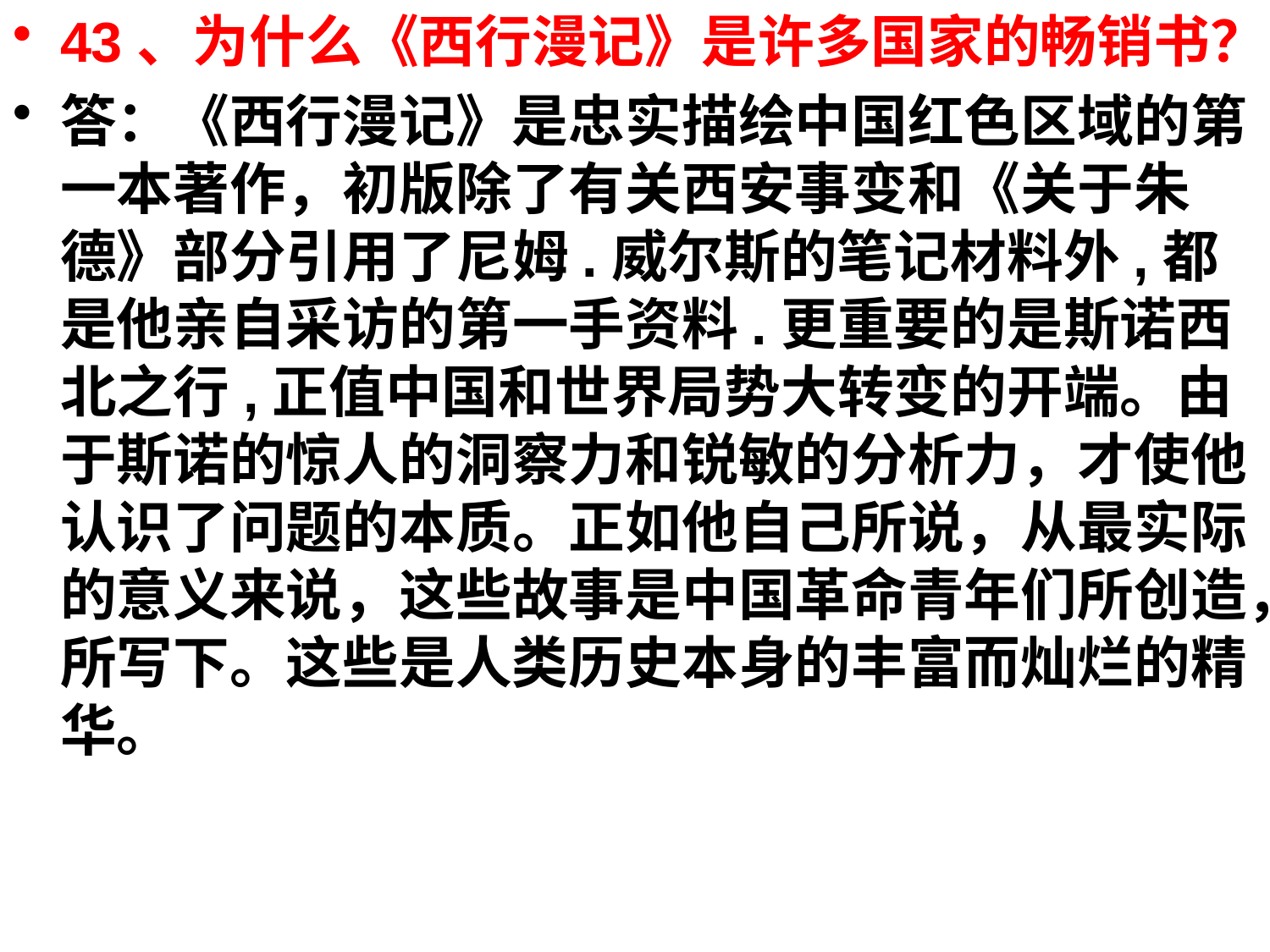

43、为什么《西行漫记》是许多国家的畅销书？
答：《西行漫记》是忠实描绘中国红色区域的第一本著作，初版除了有关西安事变和《关于朱德》部分引用了尼姆.威尔斯的笔记材料外,都是他亲自采访的第一手资料.更重要的是斯诺西北之行,正值中国和世界局势大转变的开端。由于斯诺的惊人的洞察力和锐敏的分析力，才使他认识了问题的本质。正如他自己所说，从最实际的意义来说，这些故事是中国革命青年们所创造，所写下。这些是人类历史本身的丰富而灿烂的精华。
#